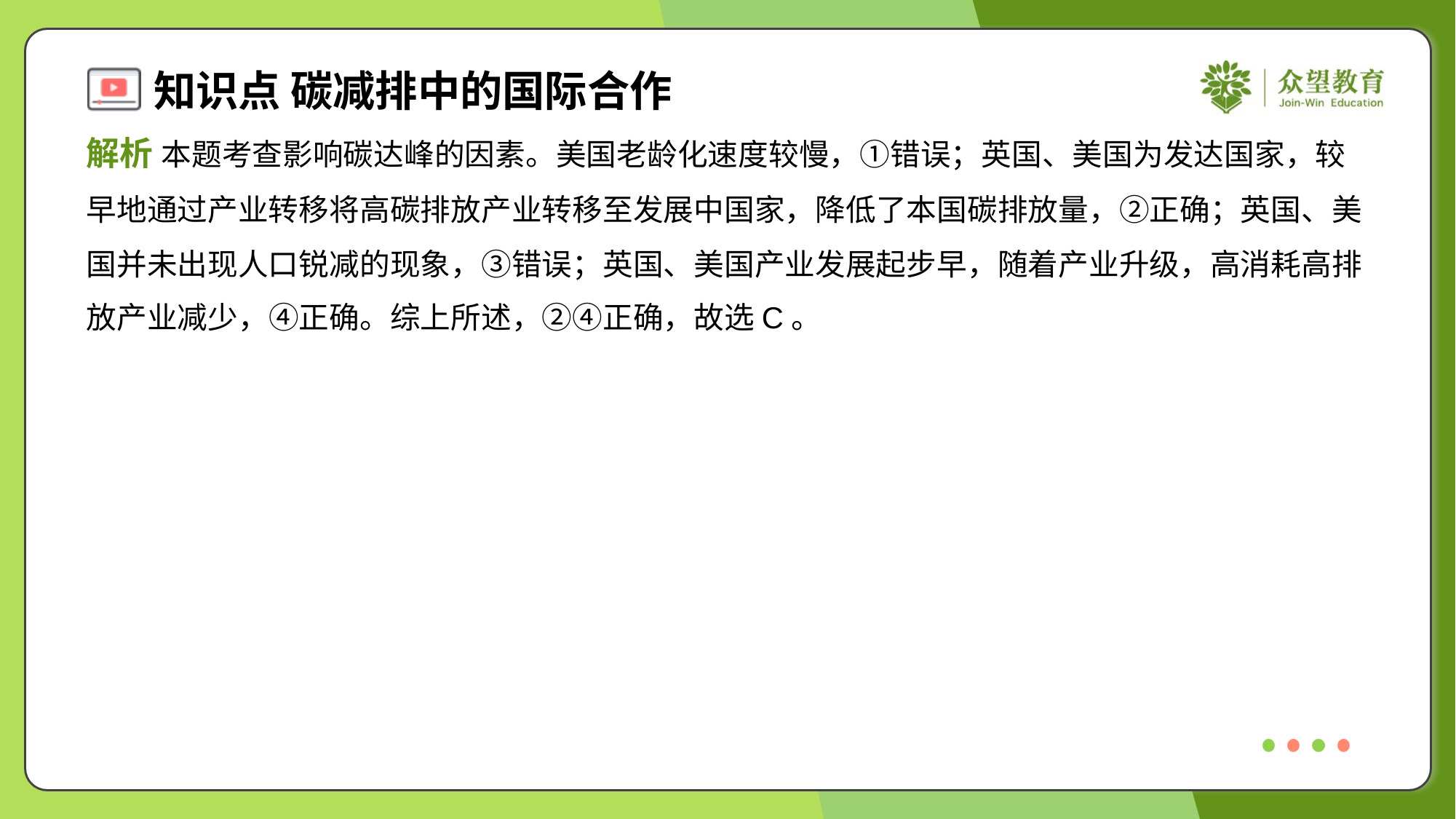

解析 本题考查影响碳达峰的因素。美国老龄化速度较慢，①错误；英国、美国为发达国家，较
早地通过产业转移将高碳排放产业转移至发展中国家，降低了本国碳排放量，②正确；英国、美
国并未出现人口锐减的现象，③错误；英国、美国产业发展起步早，随着产业升级，高消耗高排
放产业减少，④正确。综上所述，②④正确，故选C。